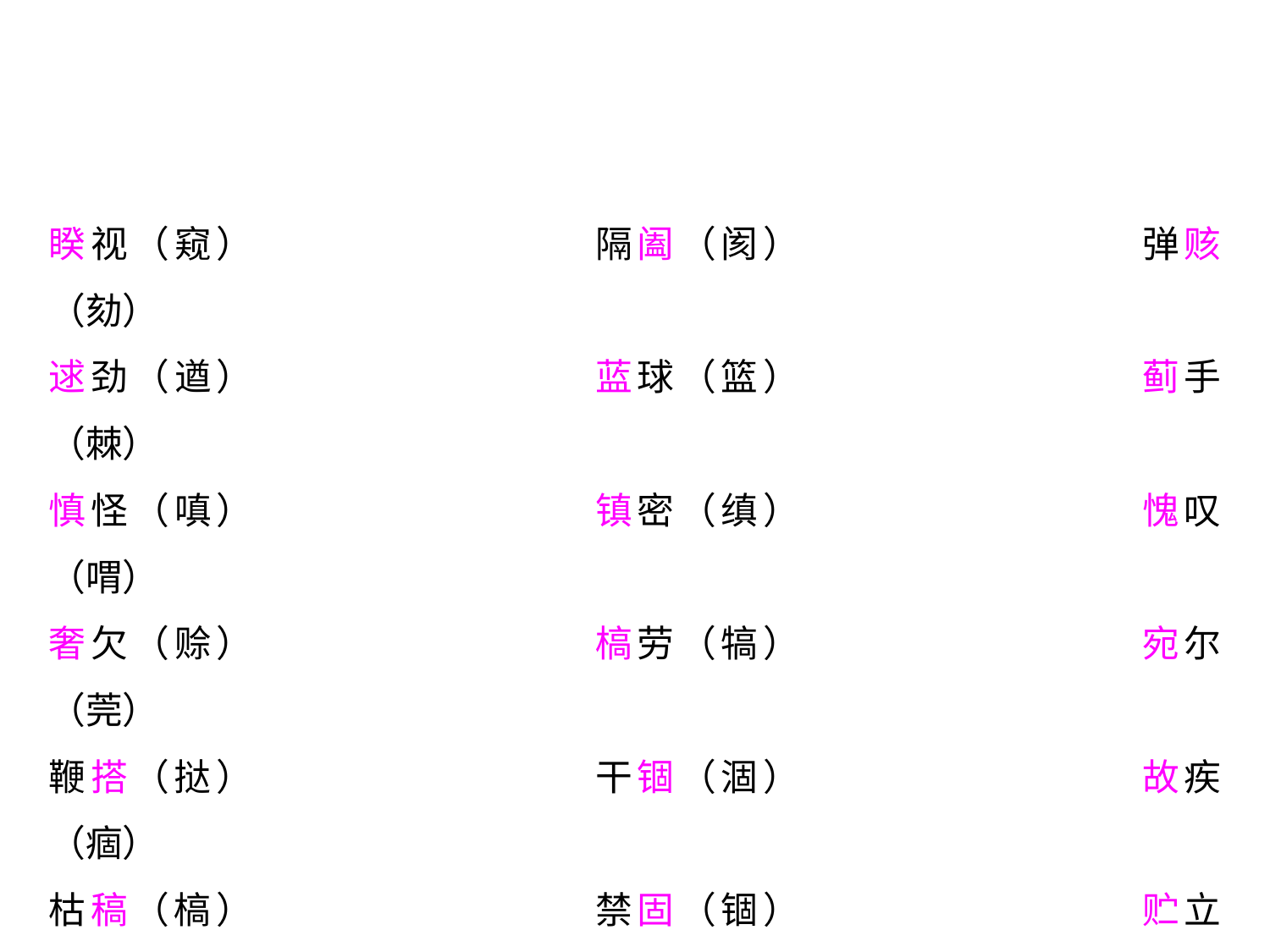

睽视（窥）			隔阖（阂）			弹赅（劾）
逑劲（遒）			蓝球（篮）			蓟手（棘）
慎怪（嗔）			镇密（缜）			愧叹（喟）
奢欠（赊）			槁劳（犒）			宛尔（莞）
鞭搭（挞）			干锢（涸）			故疾（痼）
枯稿（槁）			禁固（锢）			贮立（伫）
任苒（荏）